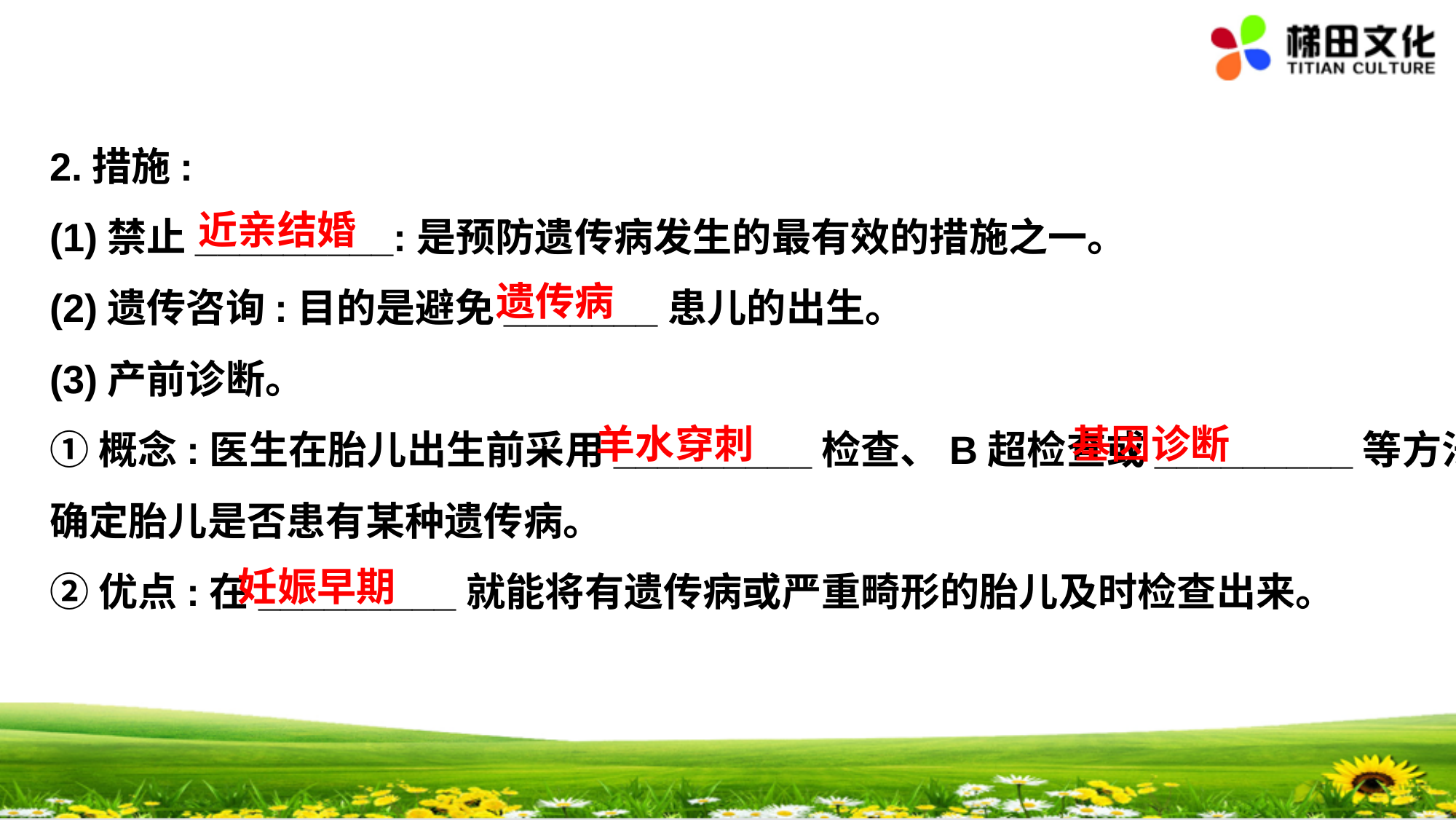

2.措施:
(1)禁止_________:是预防遗传病发生的最有效的措施之一。
(2)遗传咨询:目的是避免_______患儿的出生。
(3)产前诊断。
①概念:医生在胎儿出生前采用_________检查、B超检查或_________等方法,
确定胎儿是否患有某种遗传病。
②优点:在_________就能将有遗传病或严重畸形的胎儿及时检查出来。
近亲结婚
遗传病
羊水穿刺
基因诊断
妊娠早期